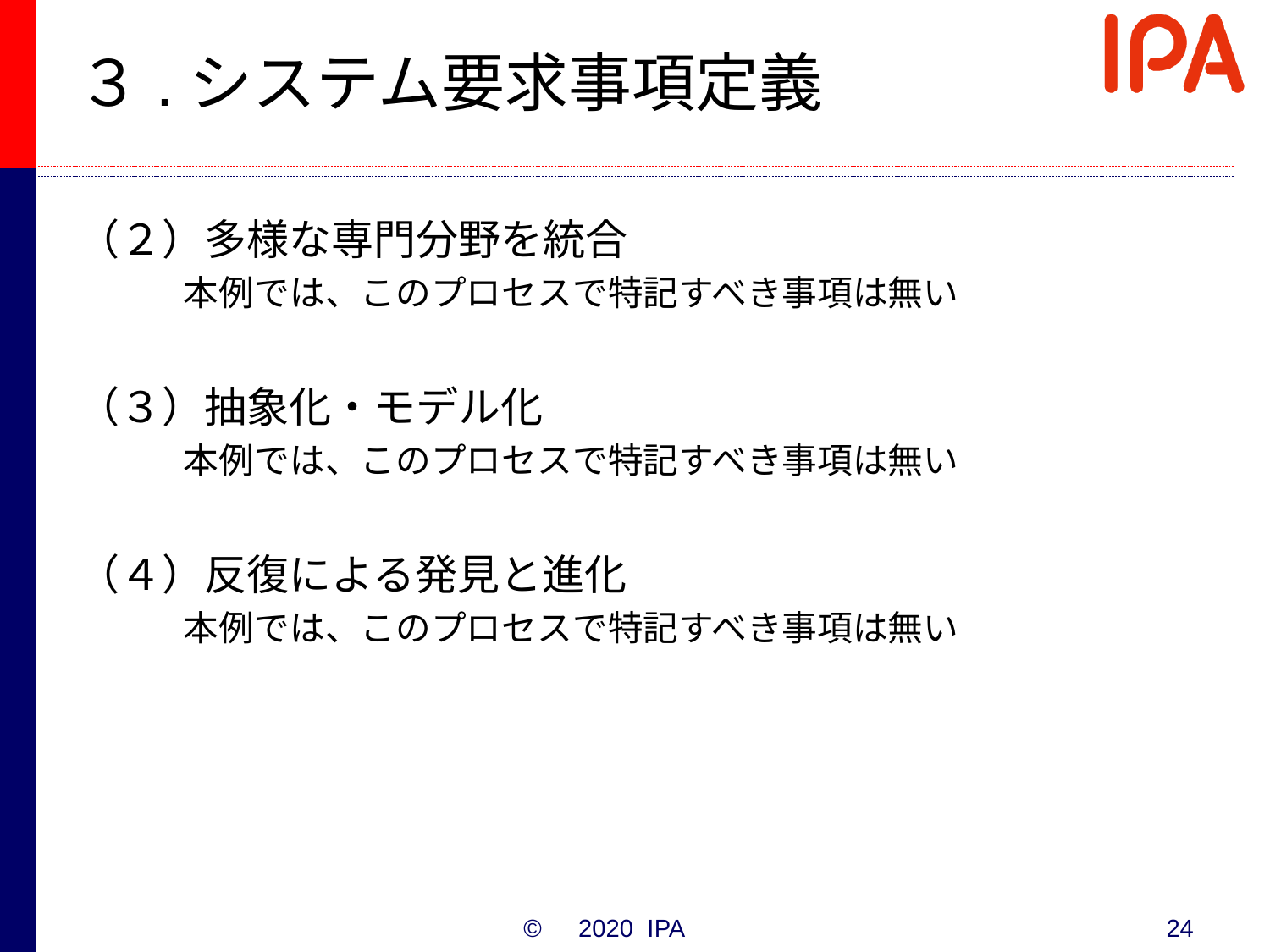

# ３.システム要求事項定義
（２）多様な専門分野を統合
　　　本例では、このプロセスで特記すべき事項は無い

（３）抽象化・モデル化
　　　本例では、このプロセスで特記すべき事項は無い

（４）反復による発見と進化
　　　本例では、このプロセスで特記すべき事項は無い

©　2020  IPA
24